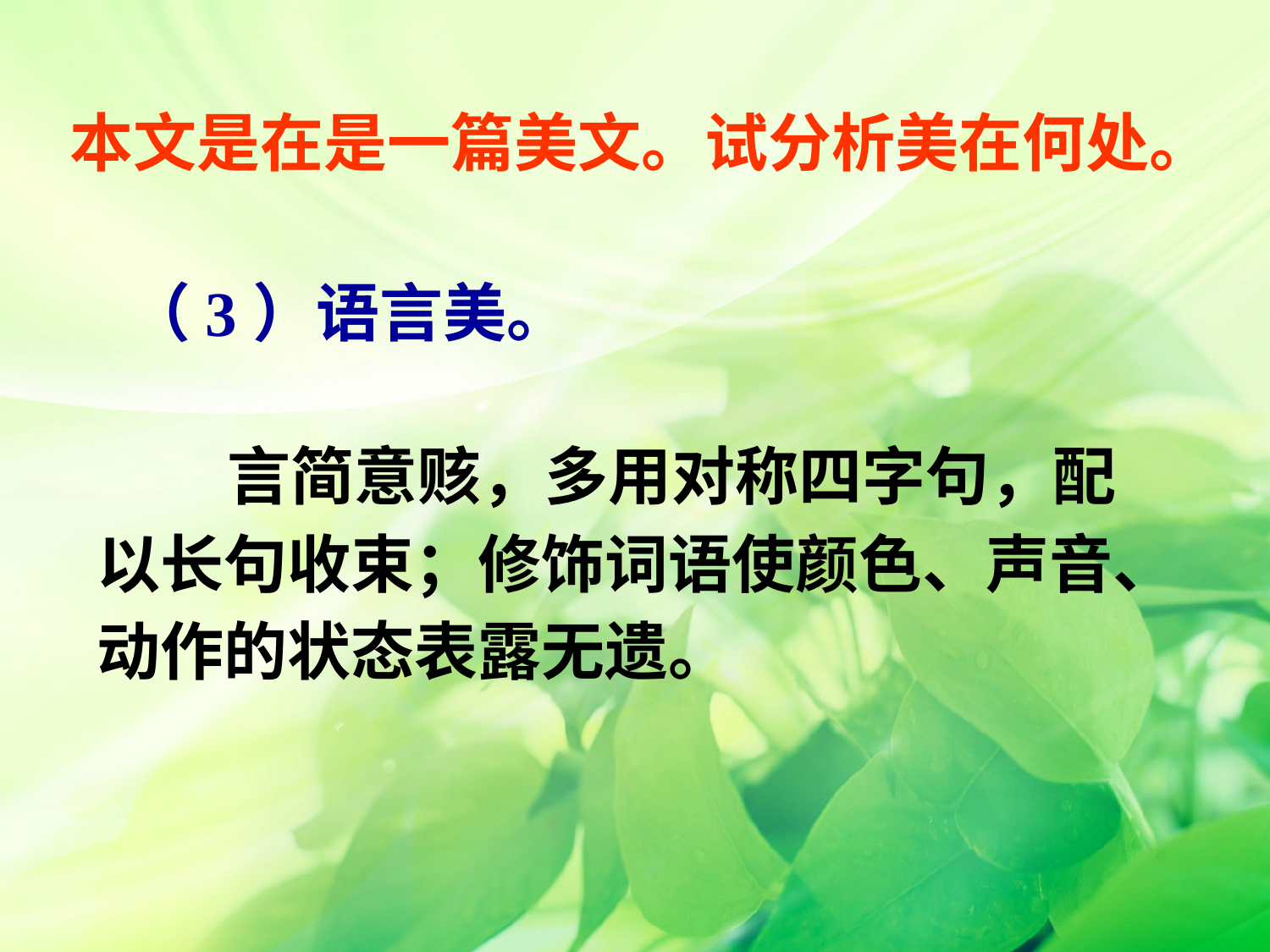

本文是在是一篇美文。试分析美在何处。
 （3）语言美。

        言简意赅，多用对称四字句，配以长句收束；修饰词语使颜色、声音、动作的状态表露无遗。